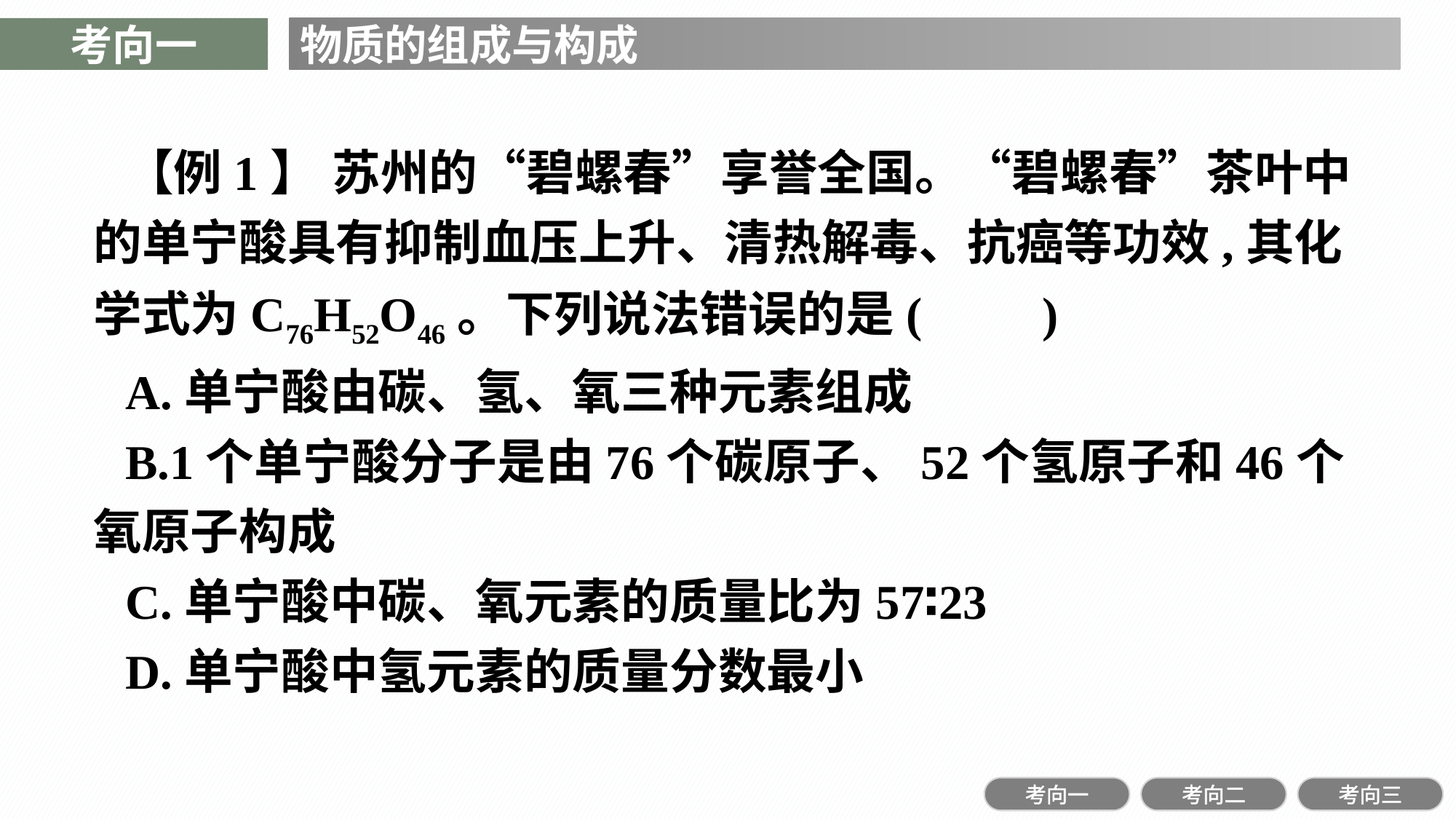

考向一
物质的组成与构成

【例1】 苏州的“碧螺春”享誉全国。“碧螺春”茶叶中的单宁酸具有抑制血压上升、清热解毒、抗癌等功效,其化学式为C76H52O46。下列说法错误的是(　　)
A.单宁酸由碳、氢、氧三种元素组成
B.1个单宁酸分子是由76个碳原子、52个氢原子和46个氧原子构成
C.单宁酸中碳、氧元素的质量比为57∶23
D.单宁酸中氢元素的质量分数最小